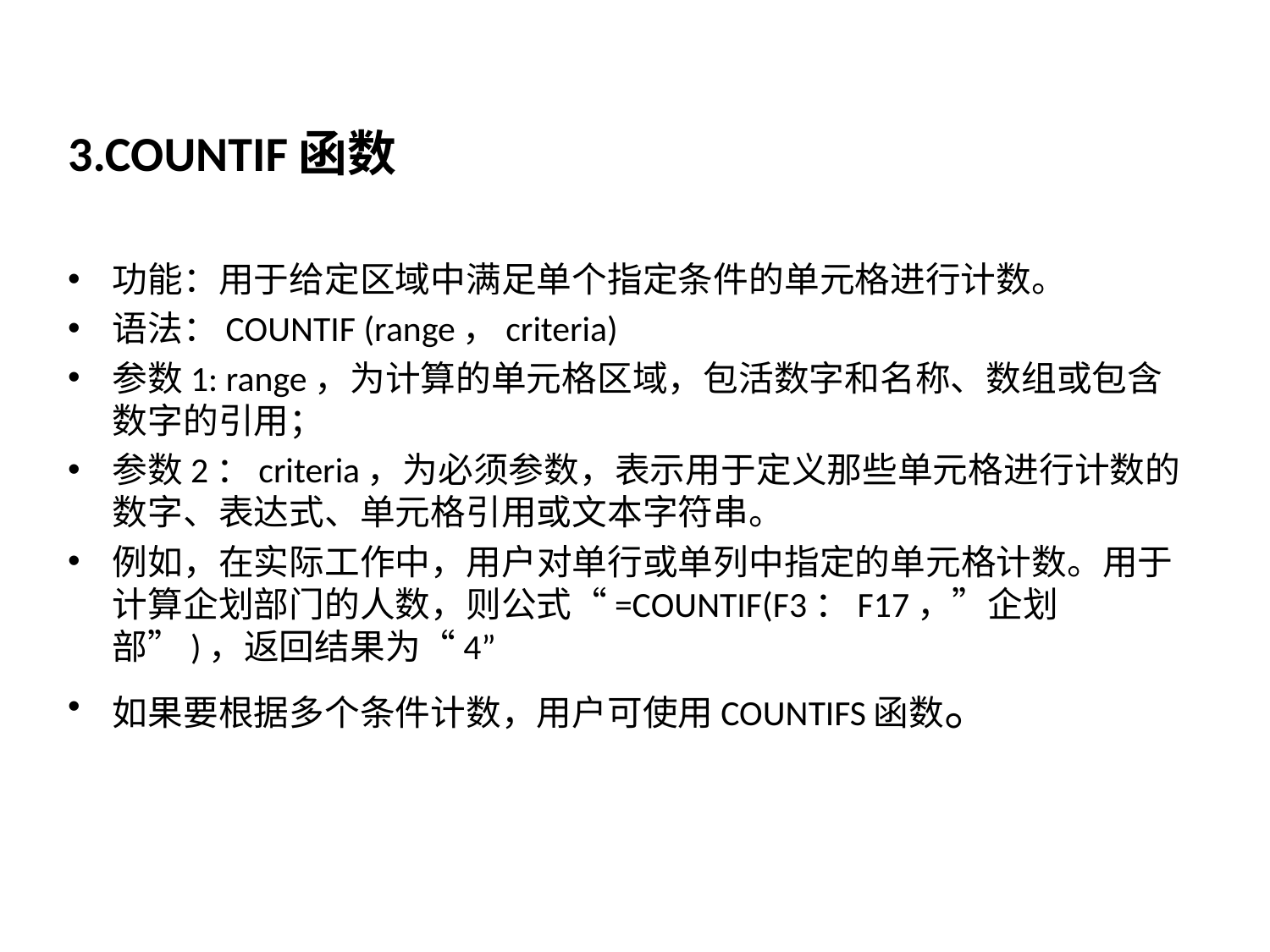

3.COUNTIF函数

功能：用于给定区域中满足单个指定条件的单元格进行计数。
语法：COUNTIF (range，criteria)
参数1: range，为计算的单元格区域，包活数字和名称、数组或包含数字的引用；
参数2：criteria，为必须参数，表示用于定义那些单元格进行计数的数字、表达式、单元格引用或文本字符串。
例如，在实际工作中，用户对单行或单列中指定的单元格计数。用于计算企划部门的人数，则公式“=COUNTIF(F3：F17，”企划部”)，返回结果为“4”
如果要根据多个条件计数，用户可使用COUNTIFS函数。